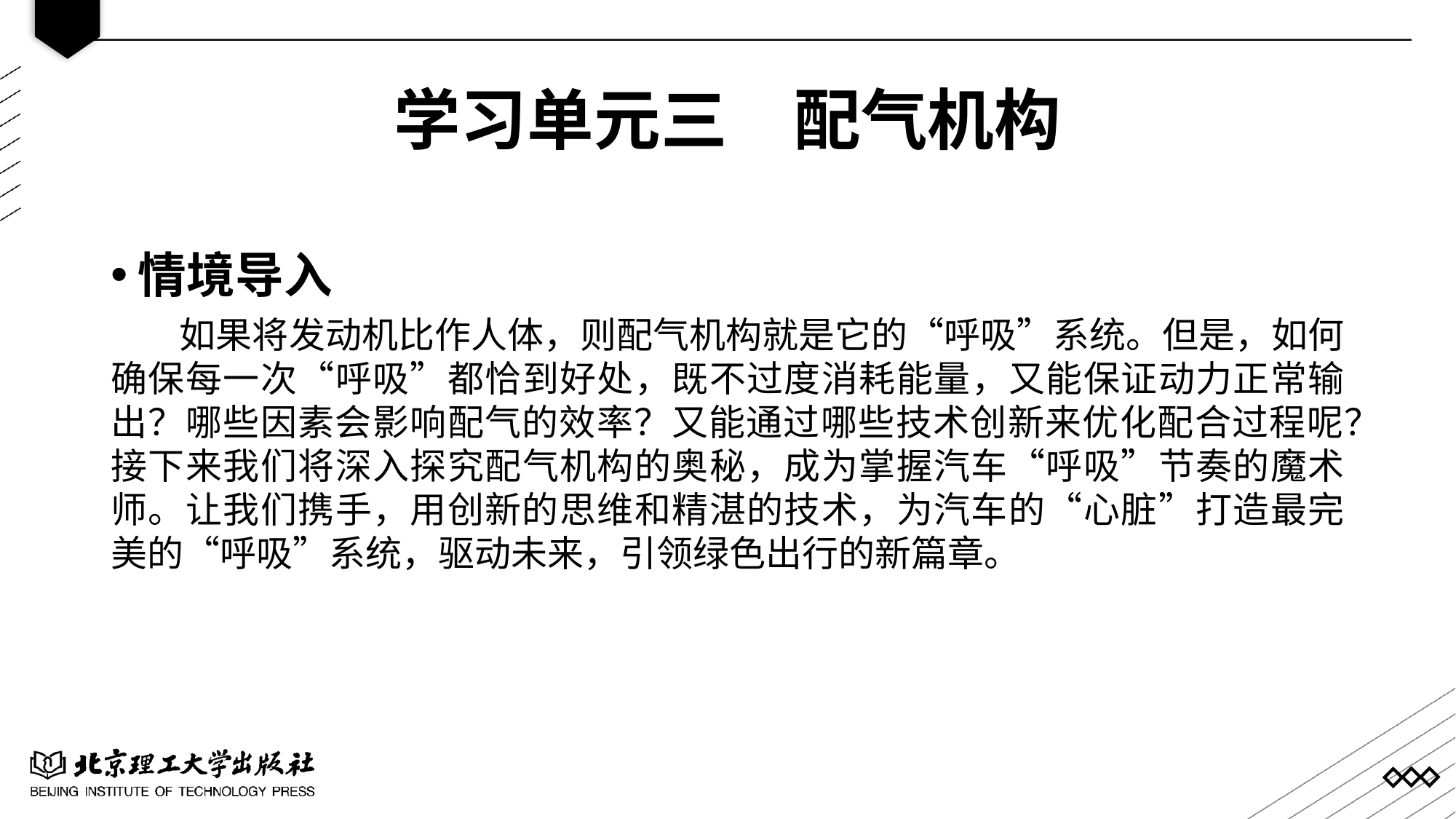

学习单元三　配气机构
情境导入
如果将发动机比作人体，则配气机构就是它的“呼吸”系统。但是，如何确保每一次“呼吸”都恰到好处，既不过度消耗能量，又能保证动力正常输出？哪些因素会影响配气的效率？又能通过哪些技术创新来优化配合过程呢？接下来我们将深入探究配气机构的奥秘，成为掌握汽车“呼吸”节奏的魔术师。让我们携手，用创新的思维和精湛的技术，为汽车的“心脏”打造最完美的“呼吸”系统，驱动未来，引领绿色出行的新篇章。